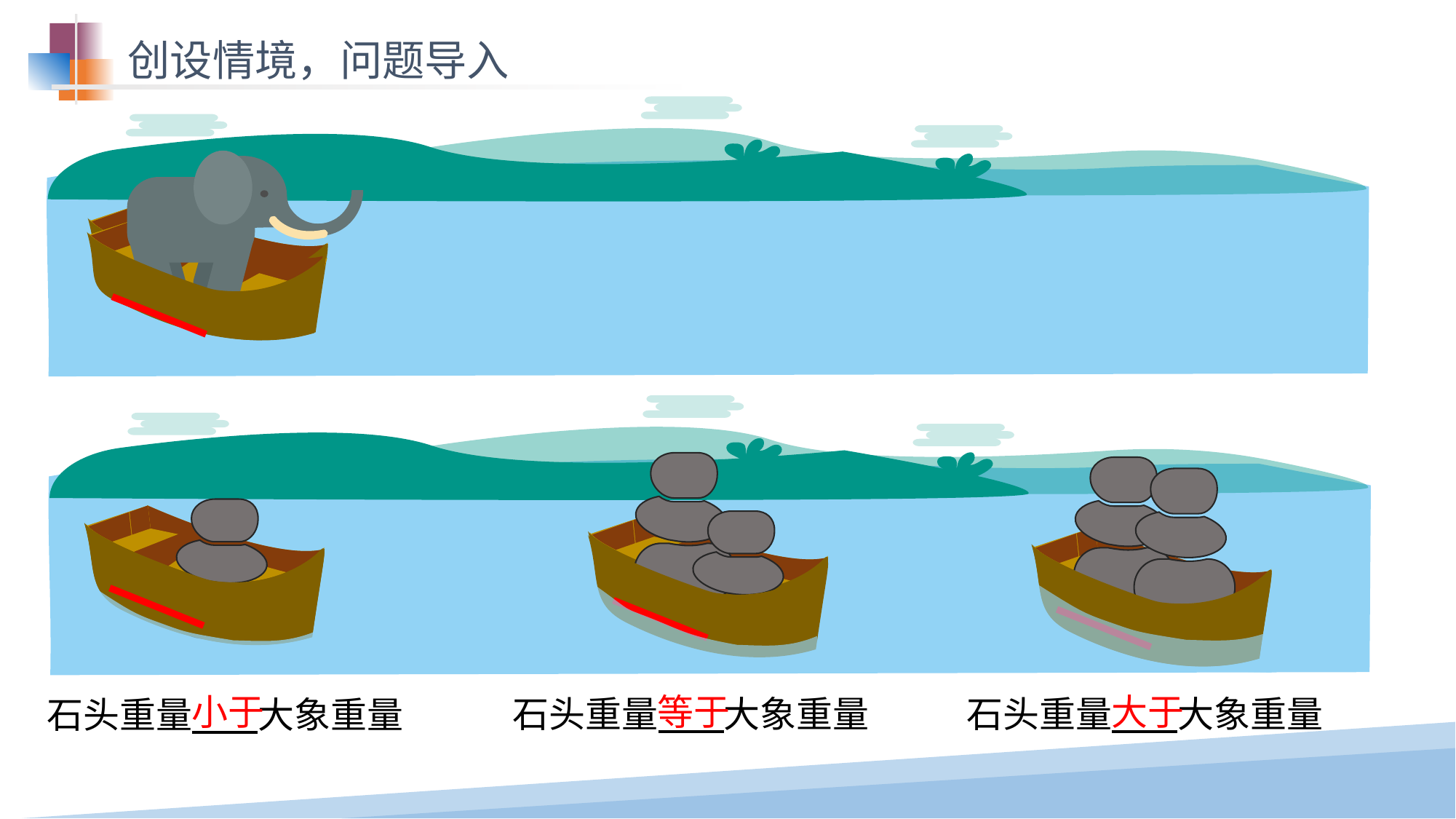

创设情境，问题导入

等于
大于
小于
石头重量        大象重量
石头重量        大象重量
石头重量        大象重量